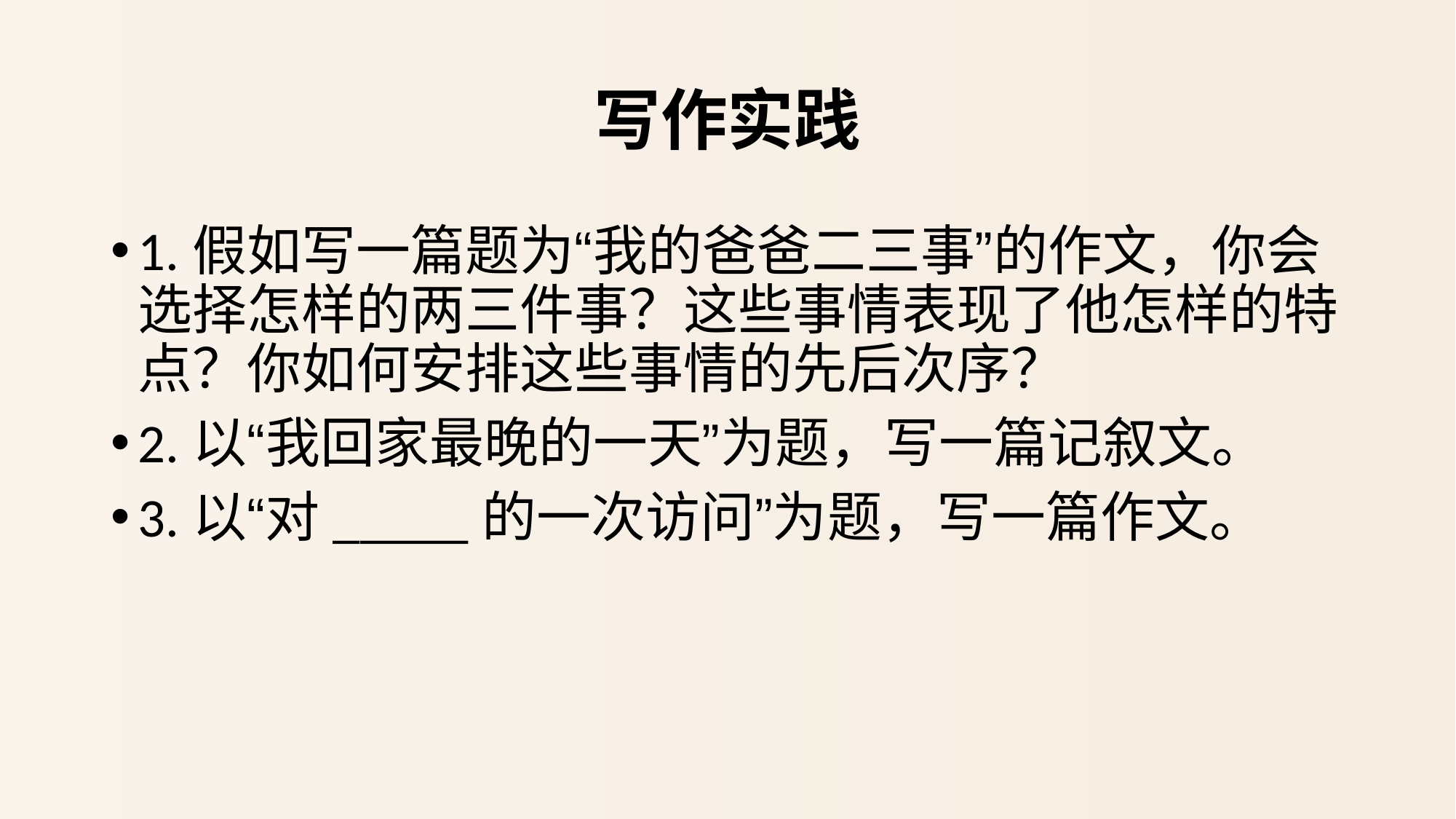

# 写作实践
1.假如写一篇题为“我的爸爸二三事”的作文，你会选择怎样的两三件事？这些事情表现了他怎样的特点？你如何安排这些事情的先后次序？
2.以“我回家最晚的一天”为题，写一篇记叙文。
3.以“对_____的一次访问”为题，写一篇作文。